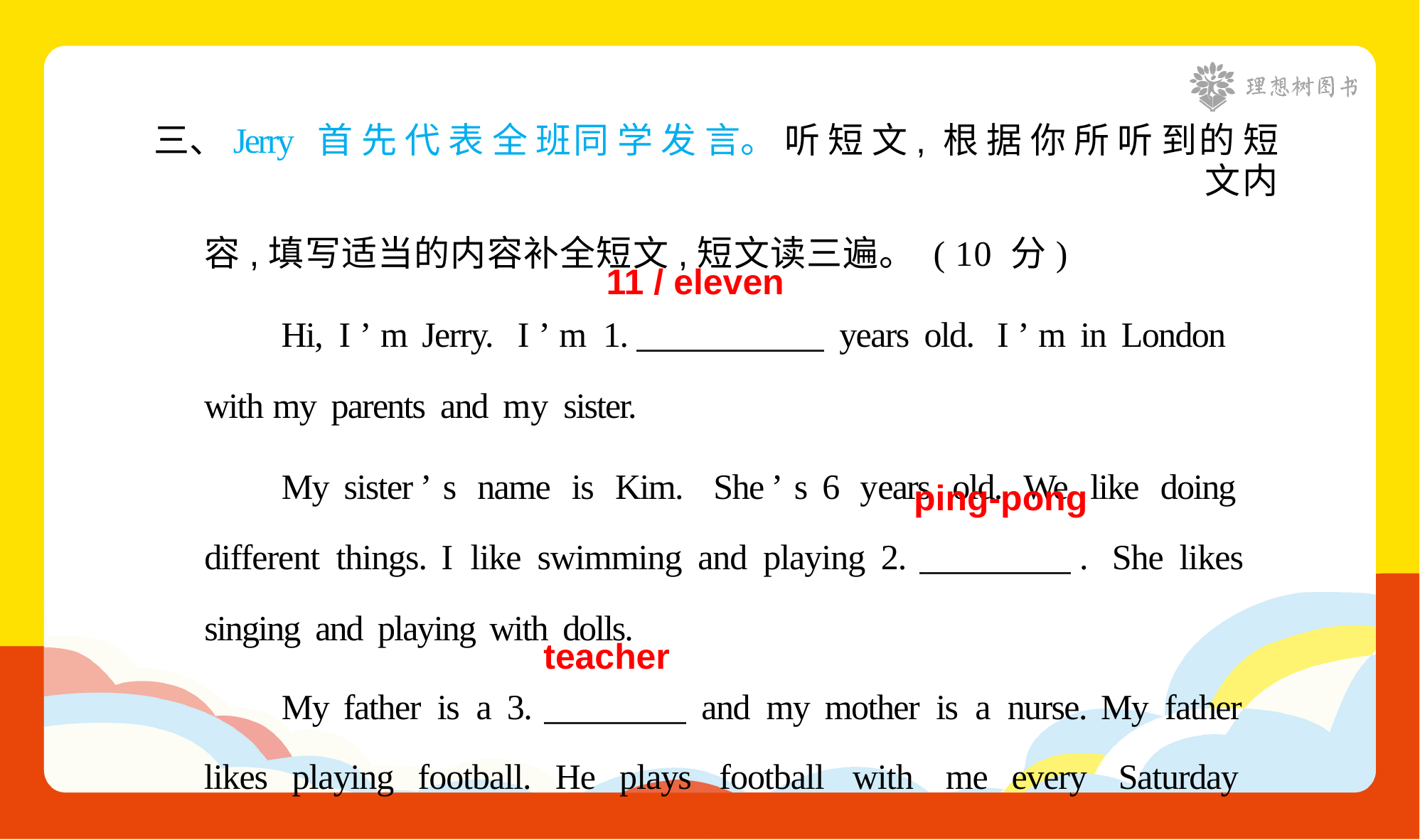

三、Jerry 首 先 代 表 全 班 同 学 发 言。 听 短 文, 根 据 你 所 听 到 的 短 文 内
容,填写适当的内容补全短文,短文读三遍。 ( 10 分)
Hi, I ’ m Jerry.  I ’ m 1.                           years  old.   I ’ m  in  London with my parents and my sister.
My  sister ’ s  name  is  Kim.    She ’ s  6  years   old.   We   like  doing different things. I like  swimming  and  playing  2.                   .   She  likes singing and playing with dolls.
My father is a 3.                     and  my  mother is a nurse. My father likes   playing   football.   He   plays   football   with    me   every    Saturday
11 / eleven
ping-pong
teacher